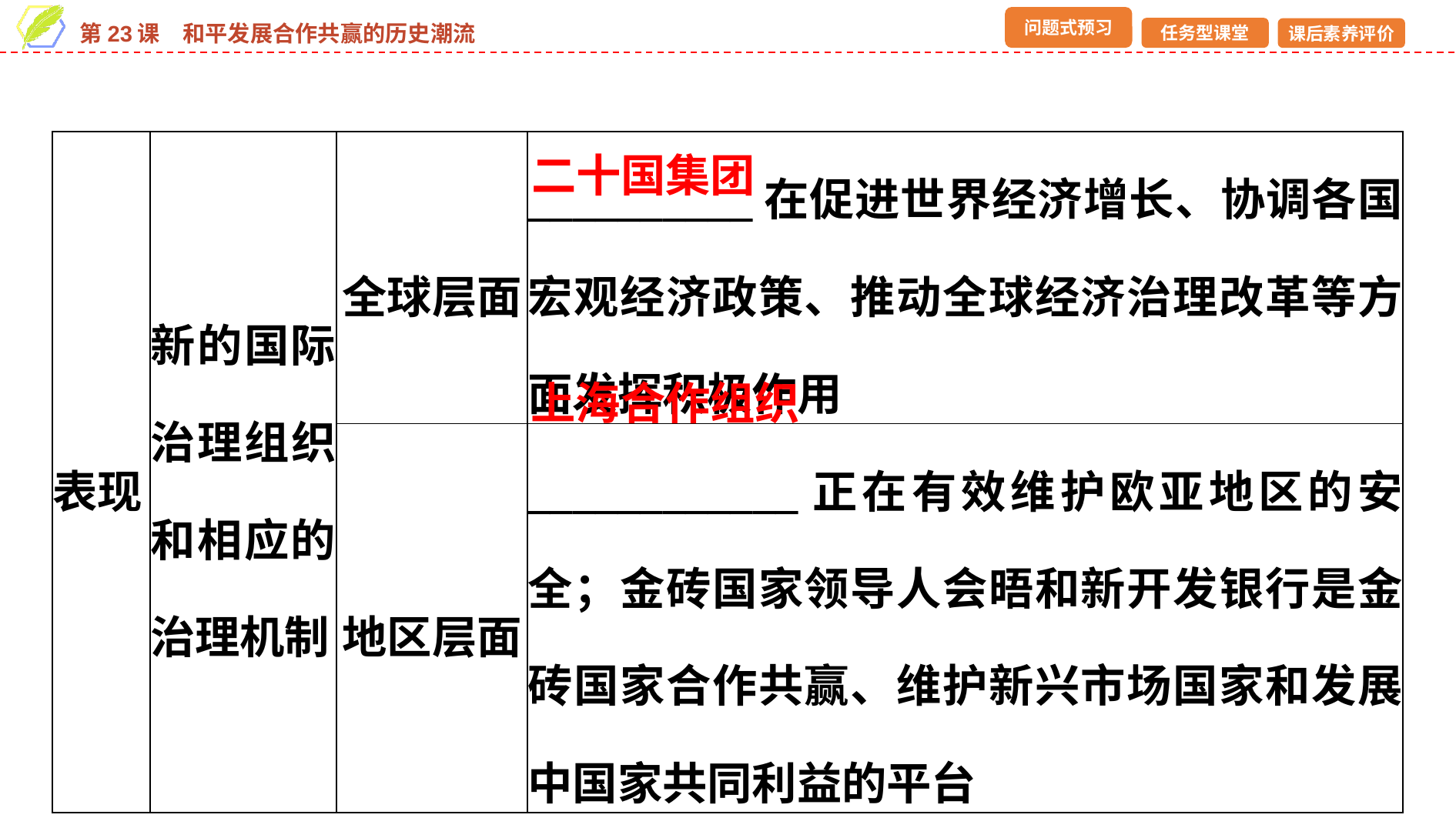

| 表现 | 新的国际治理组织和相应的治理机制 | 全球层面 | \_\_\_\_\_\_\_\_\_\_在促进世界经济增长、协调各国宏观经济政策、推动全球经济治理改革等方面发挥积极作用 |
| --- | --- | --- | --- |
|  |  | 地区层面 | \_\_\_\_\_\_\_\_\_\_\_\_正在有效维护欧亚地区的安全；金砖国家领导人会晤和新开发银行是金砖国家合作共赢、维护新兴市场国家和发展中国家共同利益的平台 |
二十国集团
上海合作组织